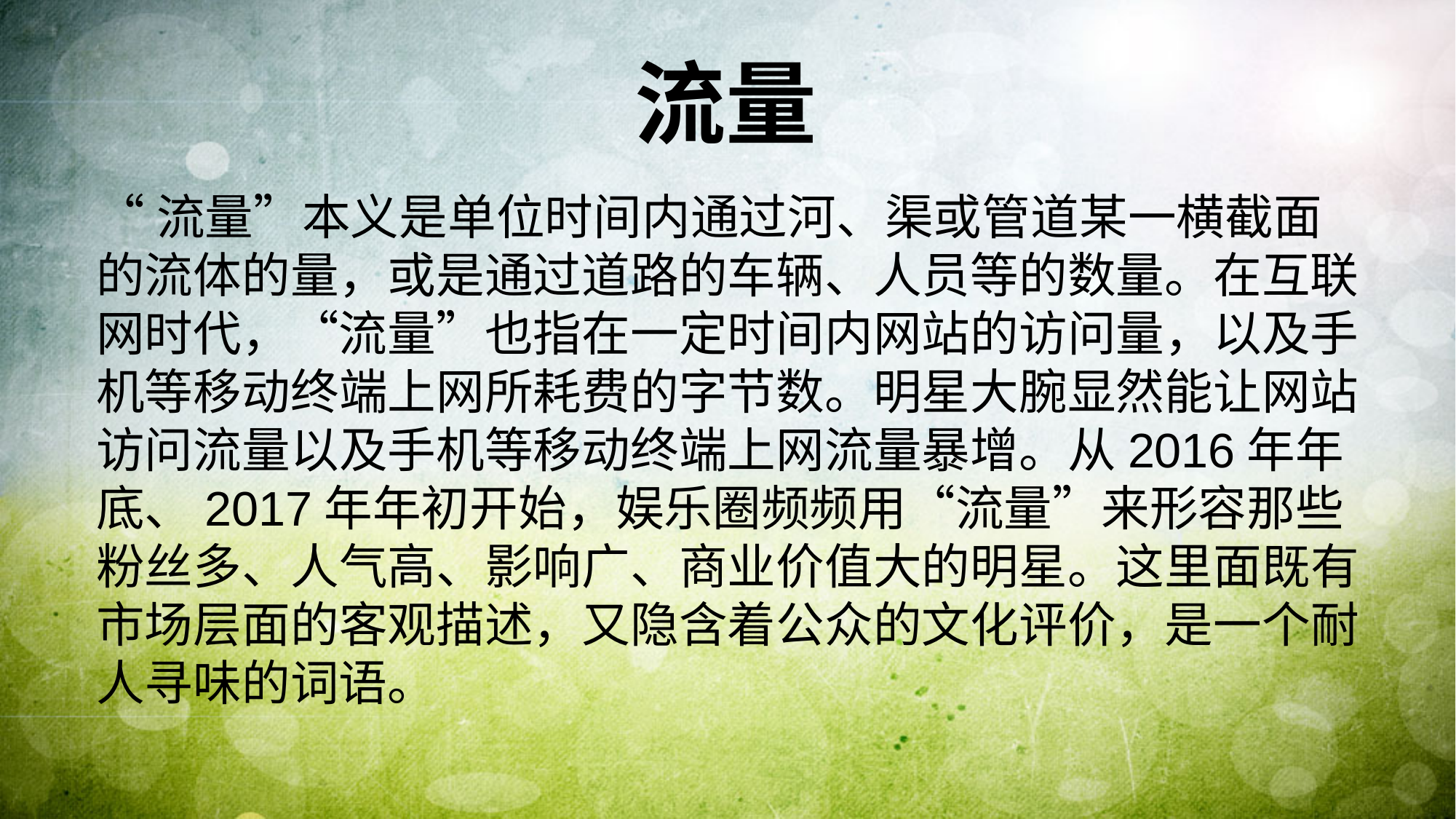

流量
“流量”本义是单位时间内通过河、渠或管道某一横截面的流体的量，或是通过道路的车辆、人员等的数量。在互联网时代，“流量”也指在一定时间内网站的访问量，以及手机等移动终端上网所耗费的字节数。明星大腕显然能让网站访问流量以及手机等移动终端上网流量暴增。从2016年年底、2017年年初开始，娱乐圈频频用“流量”来形容那些粉丝多、人气高、影响广、商业价值大的明星。这里面既有市场层面的客观描述，又隐含着公众的文化评价，是一个耐人寻味的词语。